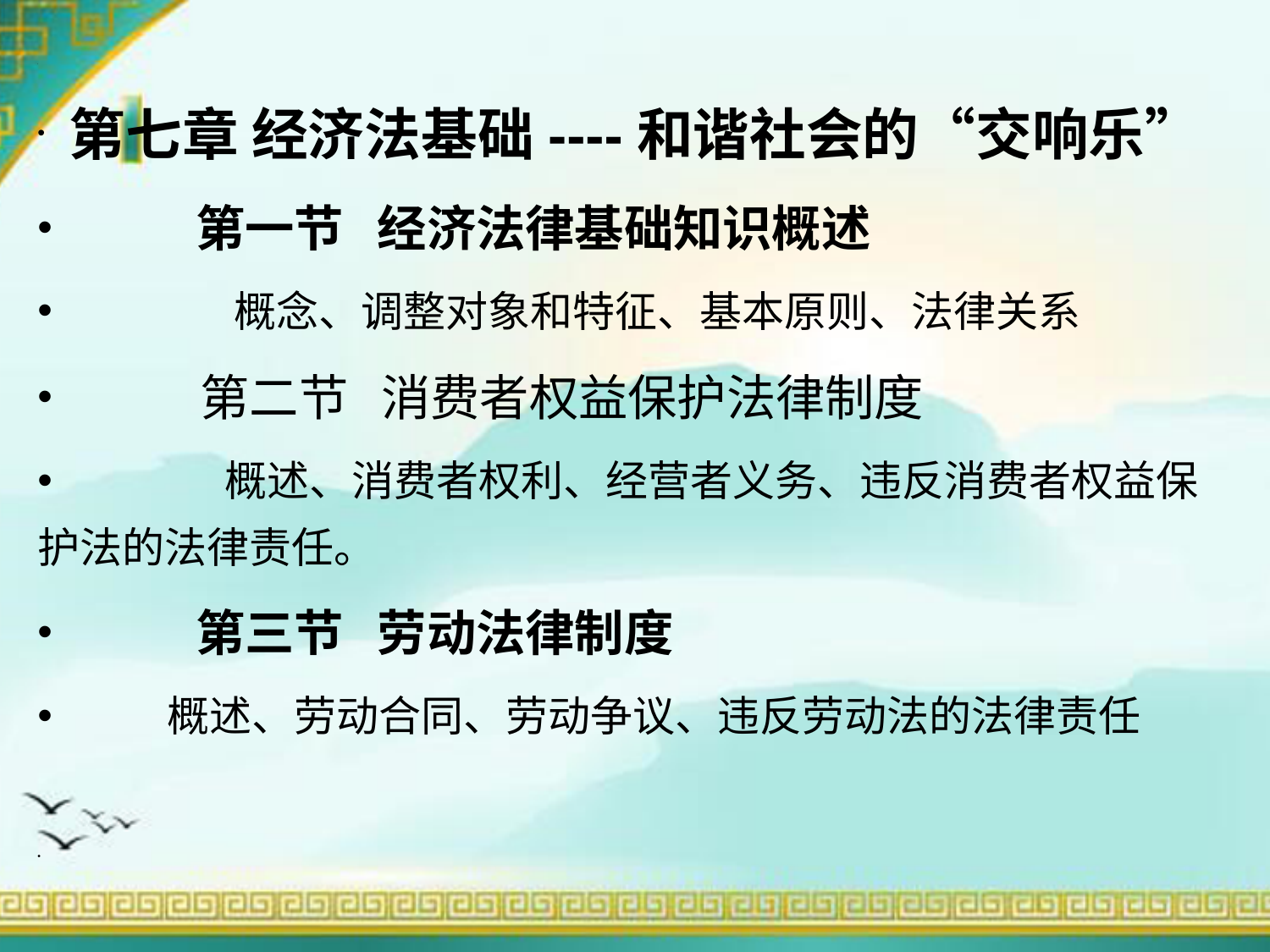

第七章 经济法基础----和谐社会的“交响乐”
              第一节   经济法律基础知识概述
                  概念、调整对象和特征、基本原则、法律关系
              第二节   消费者权益保护法律制度
                 概述、消费者权利、经营者义务、违反消费者权益保护法的法律责任。
              第三节   劳动法律制度
           概述、劳动合同、劳动争议、违反劳动法的法律责任